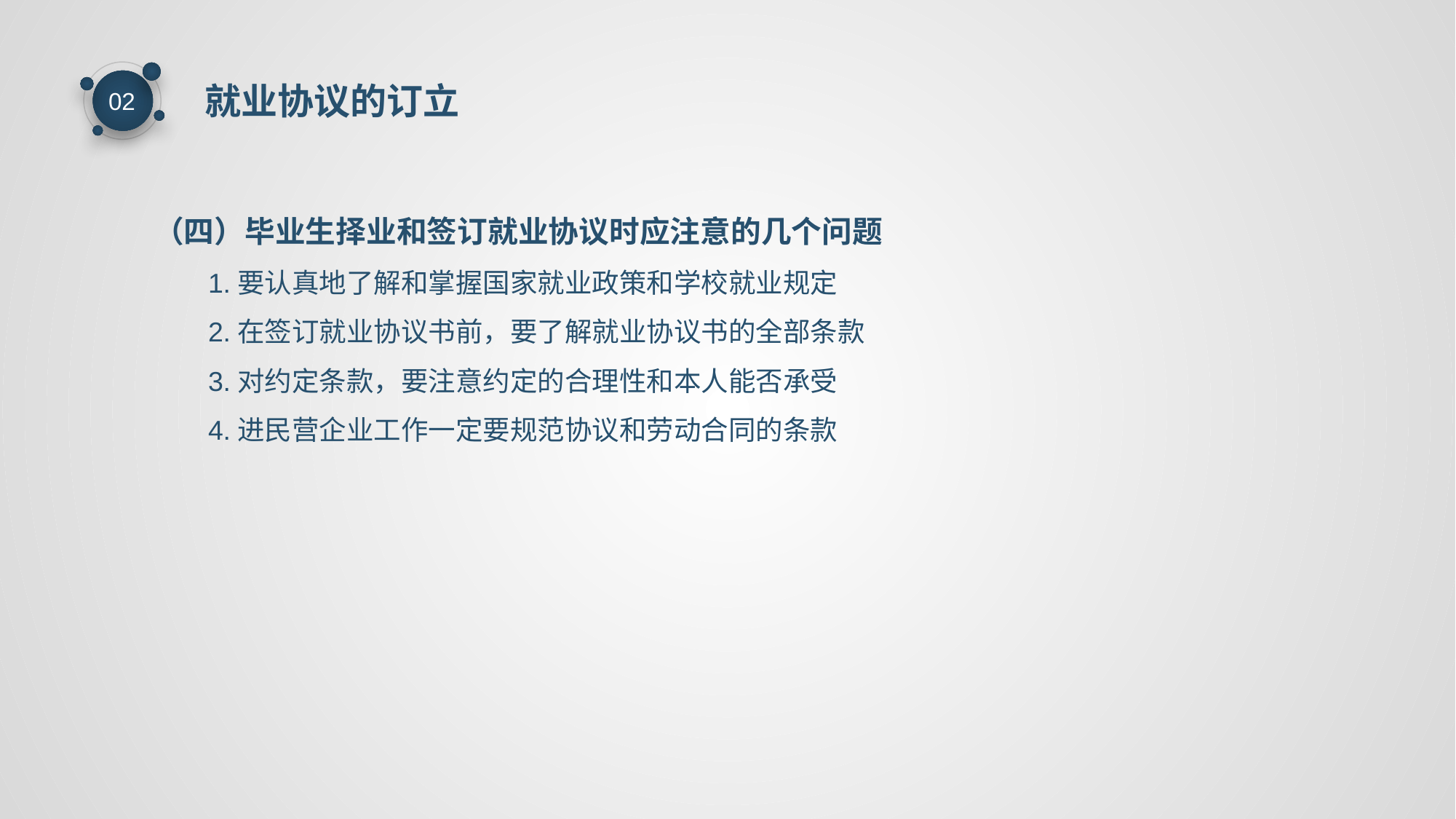

就业协议的订立
02
（四）毕业生择业和签订就业协议时应注意的几个问题
1.要认真地了解和掌握国家就业政策和学校就业规定
2.在签订就业协议书前，要了解就业协议书的全部条款
3.对约定条款，要注意约定的合理性和本人能否承受
4.进民营企业工作一定要规范协议和劳动合同的条款